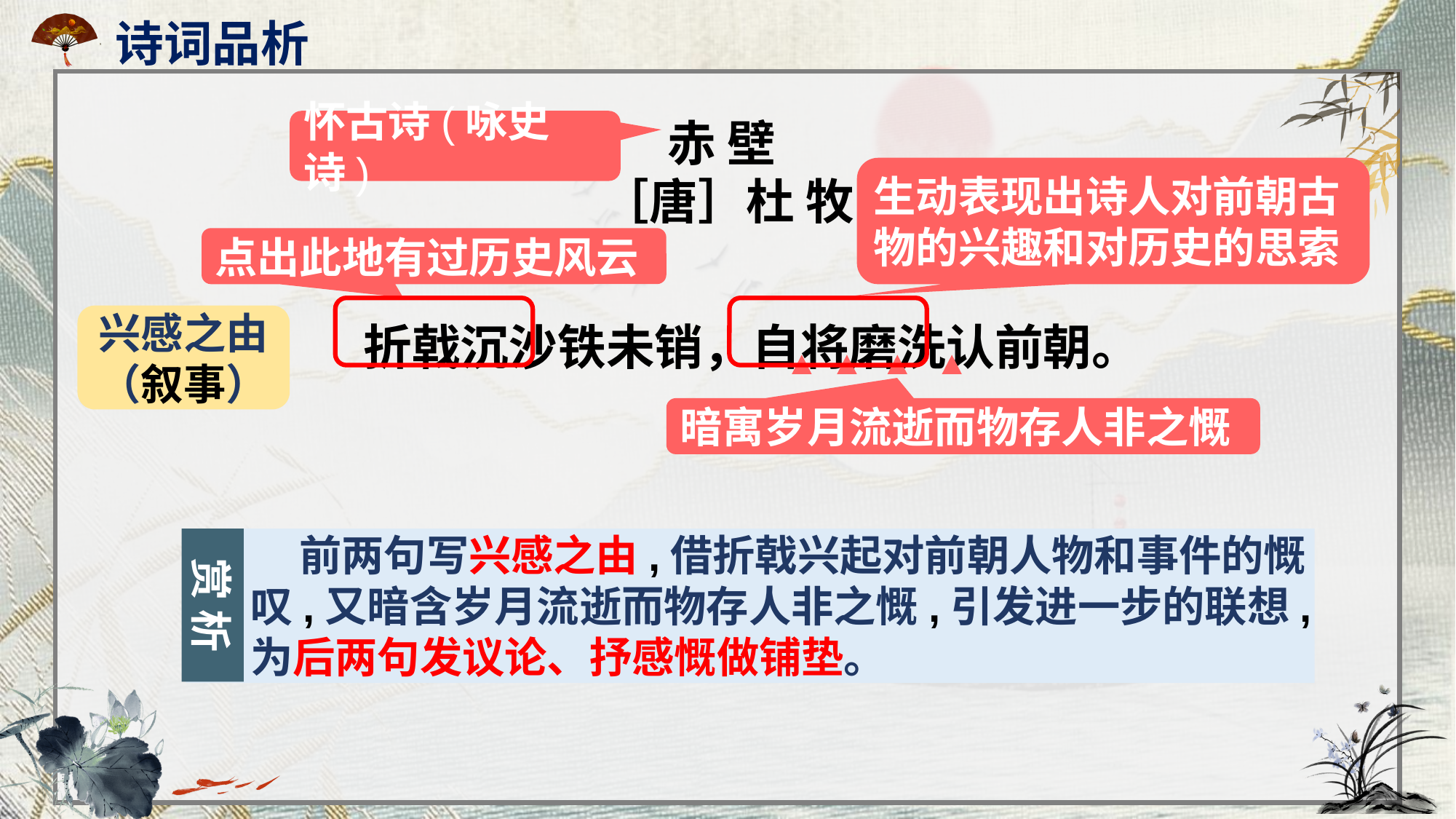

诗词品析
怀古诗(咏史诗)
赤 壁
［唐］杜 牧
折戟沉沙铁未销，自将磨洗认前朝。

生动表现出诗人对前朝古物的兴趣和对历史的思索
点出此地有过历史风云

兴感之由（叙事）

暗寓岁月流逝而物存人非之慨
赏 析

    前两句写兴感之由,借折戟兴起对前朝人物和事件的慨叹,又暗含岁月流逝而物存人非之慨,引发进一步的联想,为后两句发议论、抒感慨做铺垫。